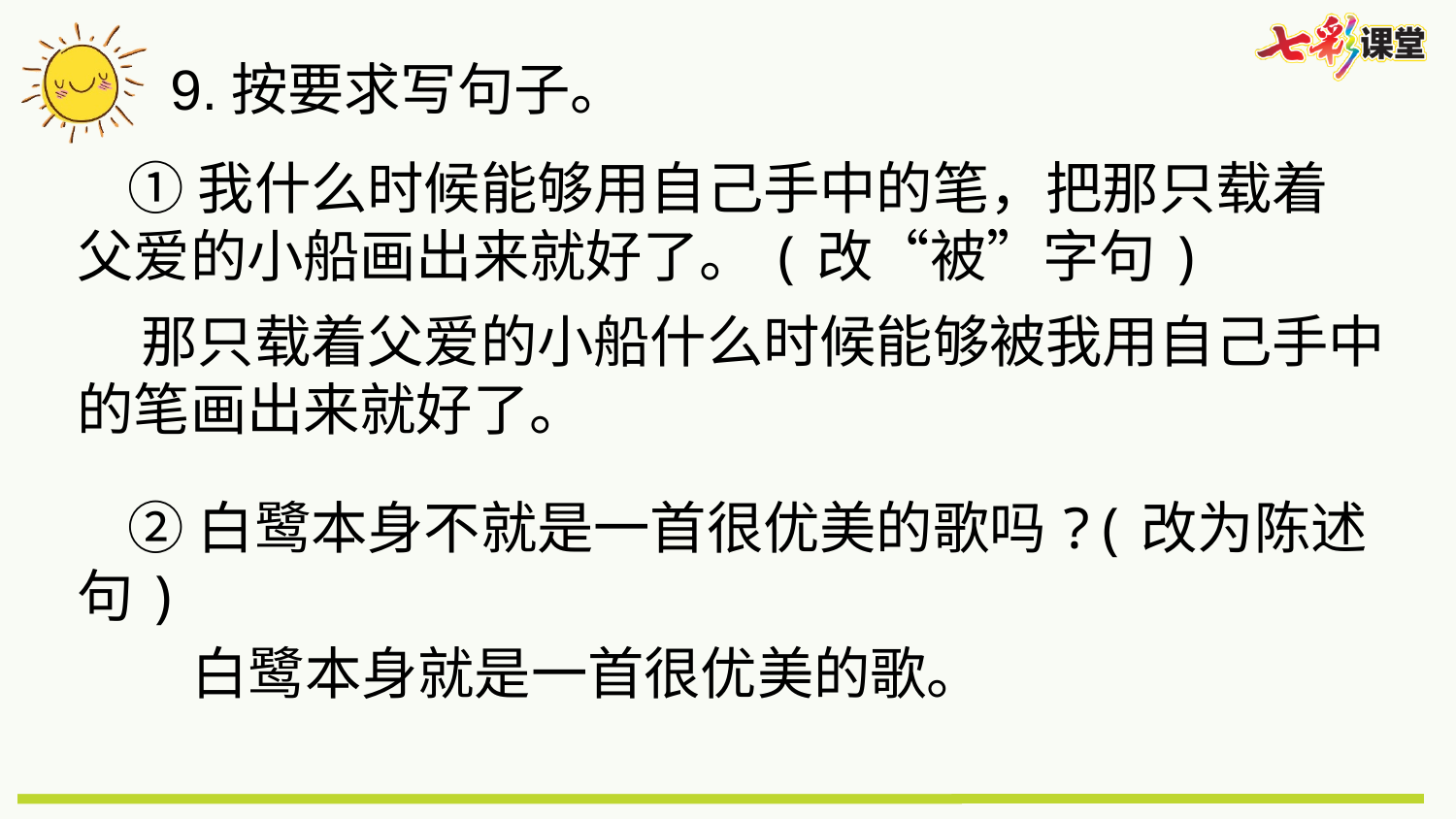

9.按要求写句子。
    ①我什么时候能够用自己手中的笔，把那只载着父爱的小船画出来就好了。(改“被”字句)

    ②白鹭本身不就是一首很优美的歌吗?(改为陈述句)

    那只载着父爱的小船什么时候能够被我用自己手中的笔画出来就好了。
白鹭本身就是一首很优美的歌。